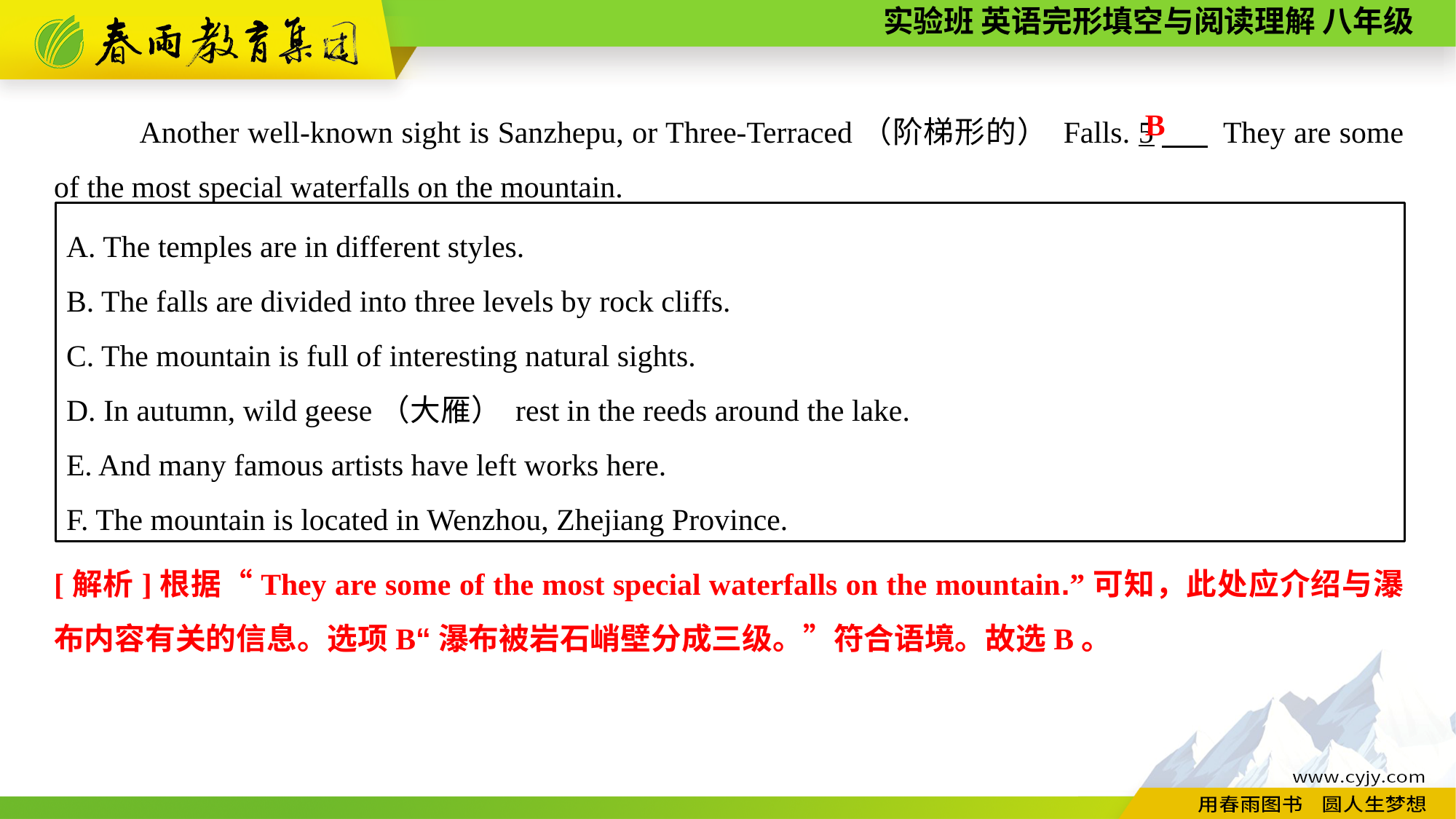

Another well-known sight is Sanzhepu, or Three-Terraced（阶梯形的） Falls. 5　   They are some of the most special waterfalls on the mountain.
B
A. The temples are in different styles.
B. The falls are divided into three levels by rock cliffs.
C. The mountain is full of interesting natural sights.
D. In autumn, wild geese（大雁） rest in the reeds around the lake.
E. And many famous artists have left works here.
F. The mountain is located in Wenzhou, Zhejiang Province.
[解析]根据“They are some of the most special waterfalls on the mountain.”可知，此处应介绍与瀑布内容有关的信息。选项B“瀑布被岩石峭壁分成三级。”符合语境。故选B。